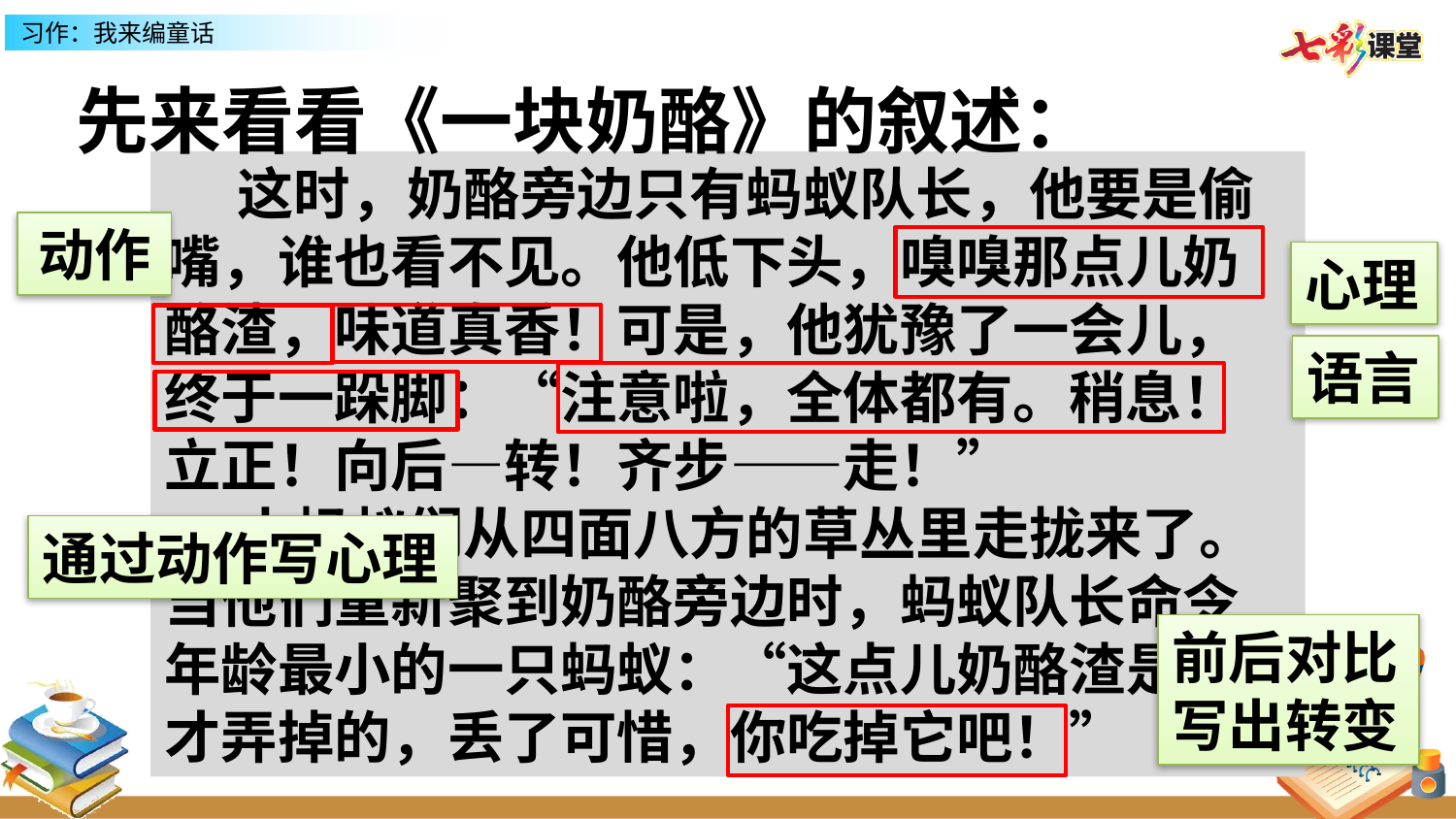

先来看看《一块奶酪》的叙述：
这时，奶酪旁边只有蚂蚁队长，他要是偷嘴，谁也看不见。他低下头，嗅嗅那点儿奶酪渣，味道真香！可是，他犹豫了一会儿，终于一跺脚：“注意啦，全体都有。稍息！立正！向后—转！齐步——走！”
小蚂蚁们从四面八方的草丛里走拢来了。当他们重新聚到奶酪旁边时，蚂蚁队长命令年龄最小的一只蚂蚁：“这点儿奶酪渣是刚才弄掉的，丢了可惜，你吃掉它吧！”
动作

心理

语言

通过动作写心理
前后对比
写出转变